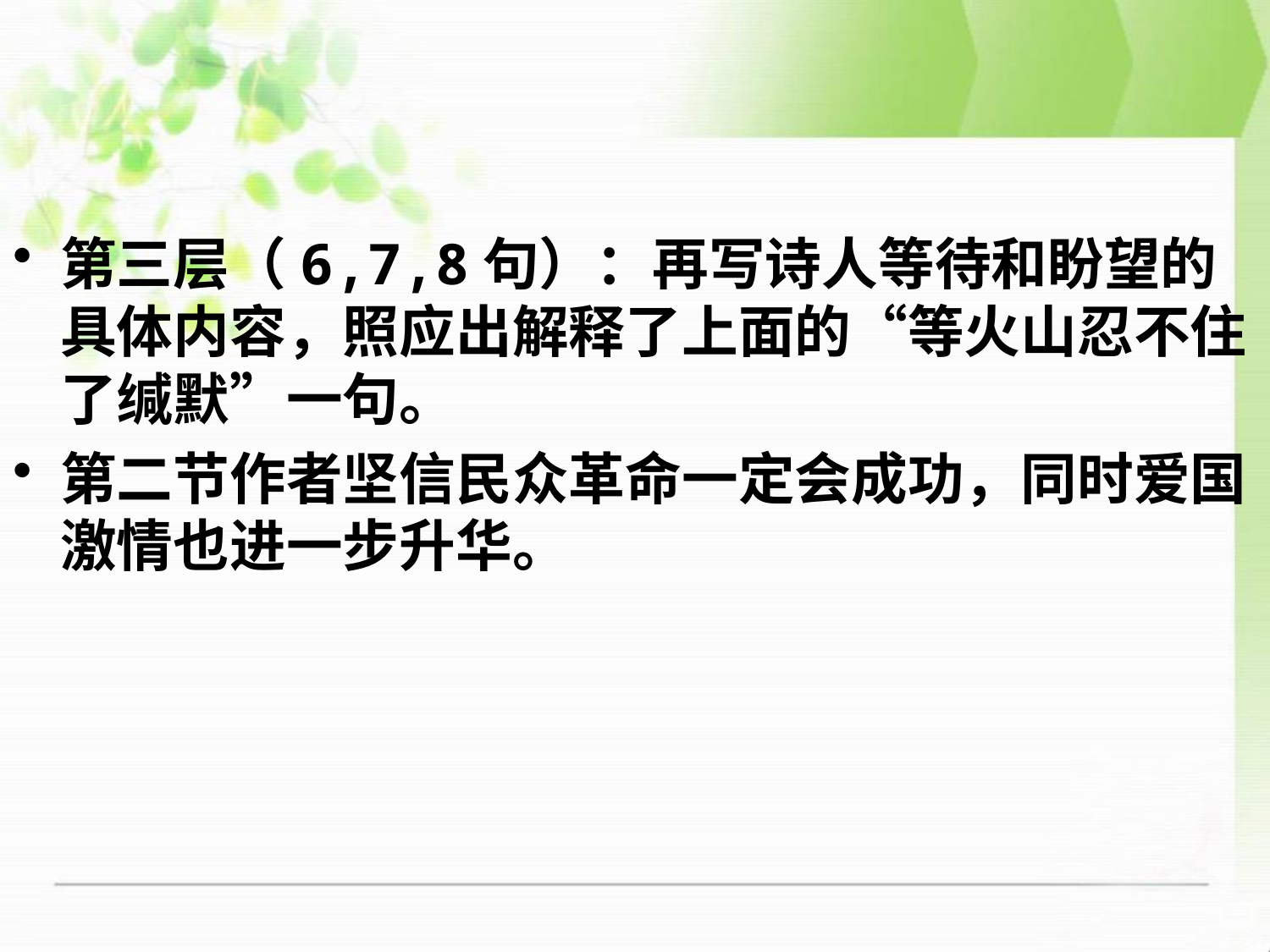

第三层（6,7,8句）：再写诗人等待和盼望的具体内容，照应出解释了上面的“等火山忍不住了缄默”一句。
第二节作者坚信民众革命一定会成功，同时爱国激情也进一步升华。